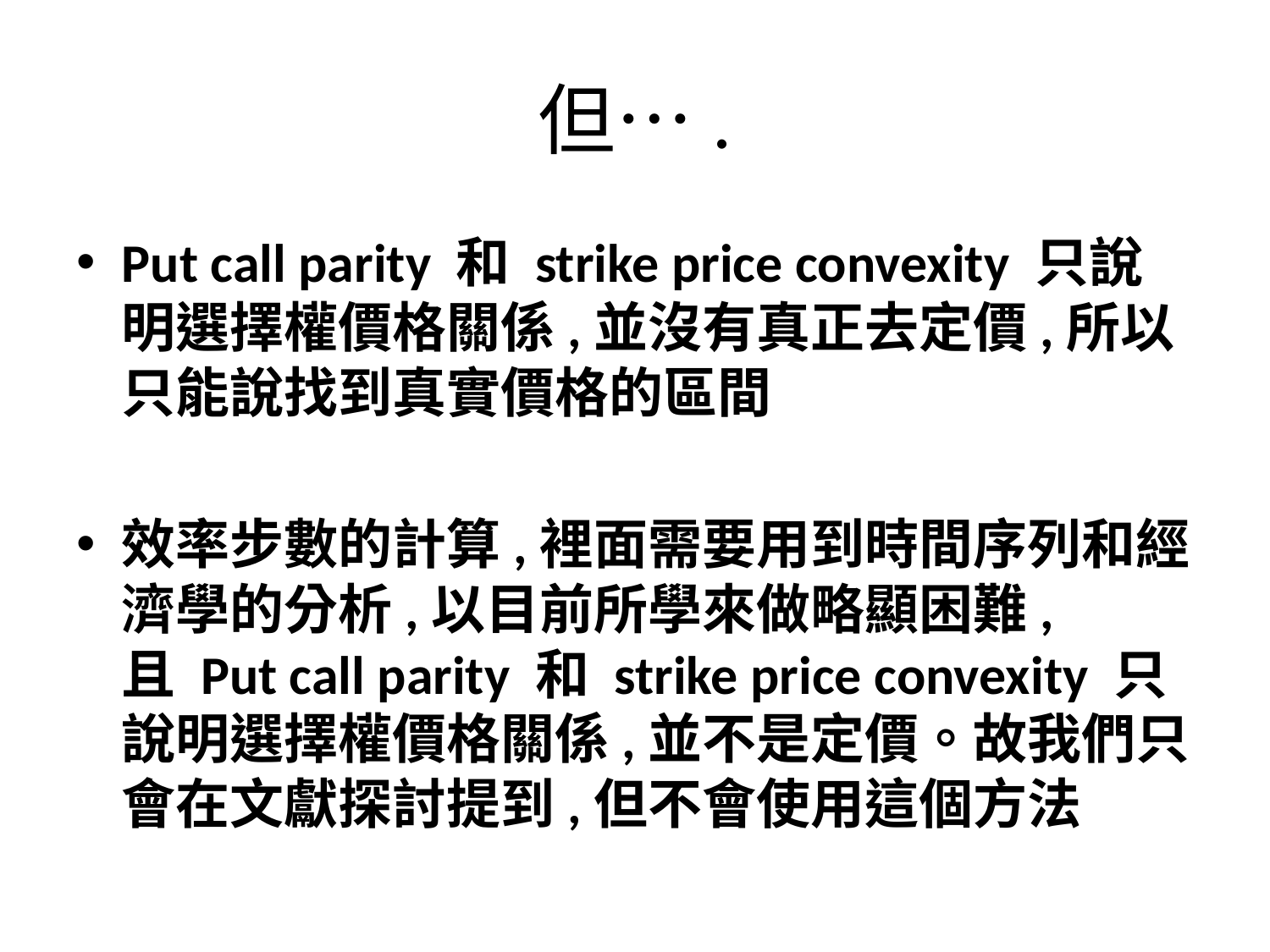

# 但….
Put call parity 和 strike price convexity 只說明選擇權價格關係,並沒有真正去定價,所以只能說找到真實價格的區間

效率步數的計算,裡面需要用到時間序列和經濟學的分析,以目前所學來做略顯困難, 且 Put call parity 和 strike price convexity 只說明選擇權價格關係,並不是定價。故我們只會在文獻探討提到,但不會使用這個方法